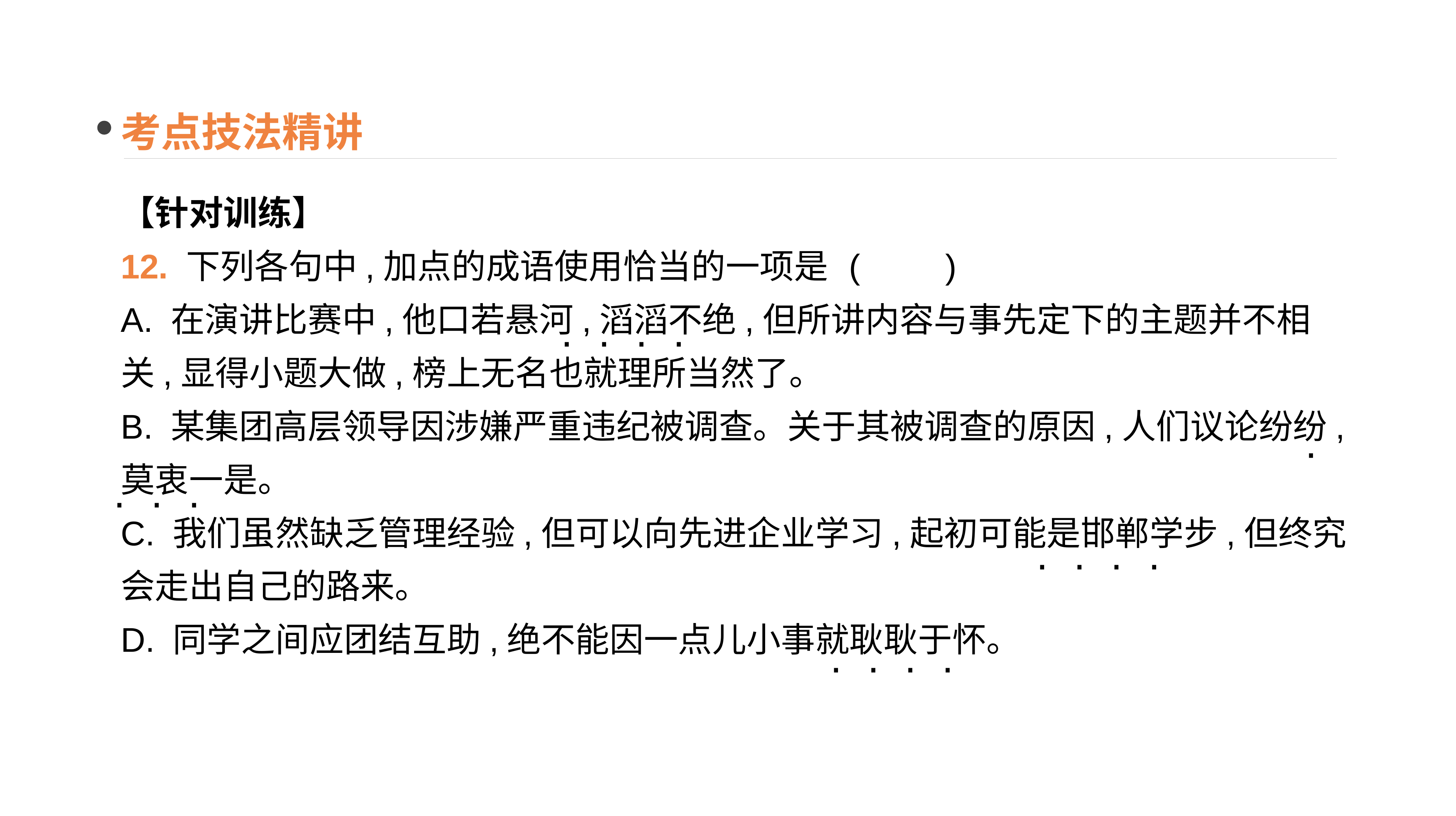

考点技法精讲

【针对训练】
12. 下列各句中,加点的成语使用恰当的一项是	(　　)
A. 在演讲比赛中,他口若悬河,滔滔不绝,但所讲内容与事先定下的主题并不相关,显得小题大做,榜上无名也就理所当然了。
B. 某集团高层领导因涉嫌严重违纪被调查。关于其被调查的原因,人们议论纷纷,莫衷一是。
C. 我们虽然缺乏管理经验,但可以向先进企业学习,起初可能是邯郸学步,但终究会走出自己的路来。
D. 同学之间应团结互助,绝不能因一点儿小事就耿耿于怀。

·  ·  ·  ·
·  ·  ·
·  ·  ·  ·
·  ·  ·  ·
·